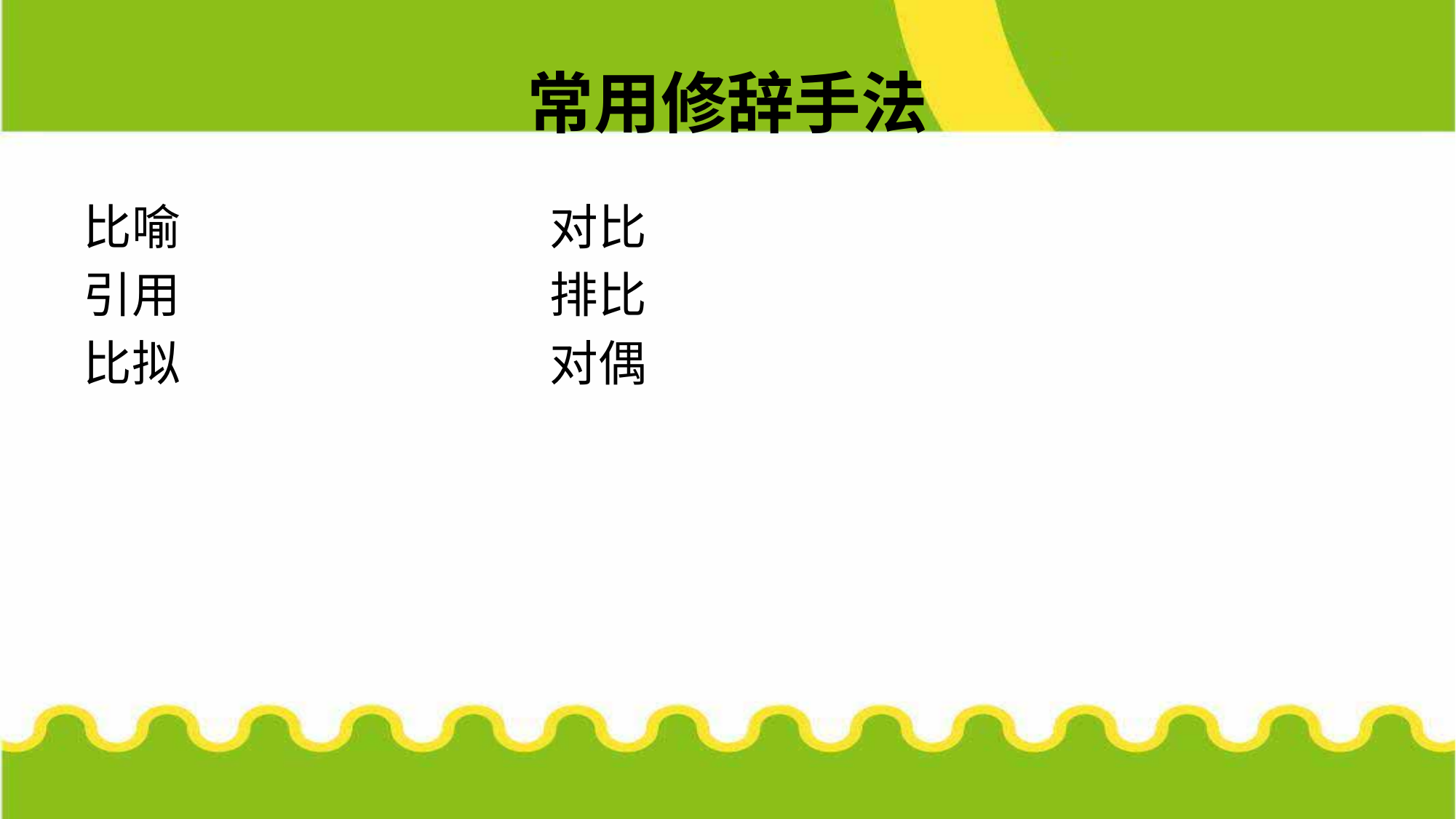

# 常用修辞手法
比喻                                  对比
引用                                  排比
比拟                                  对偶